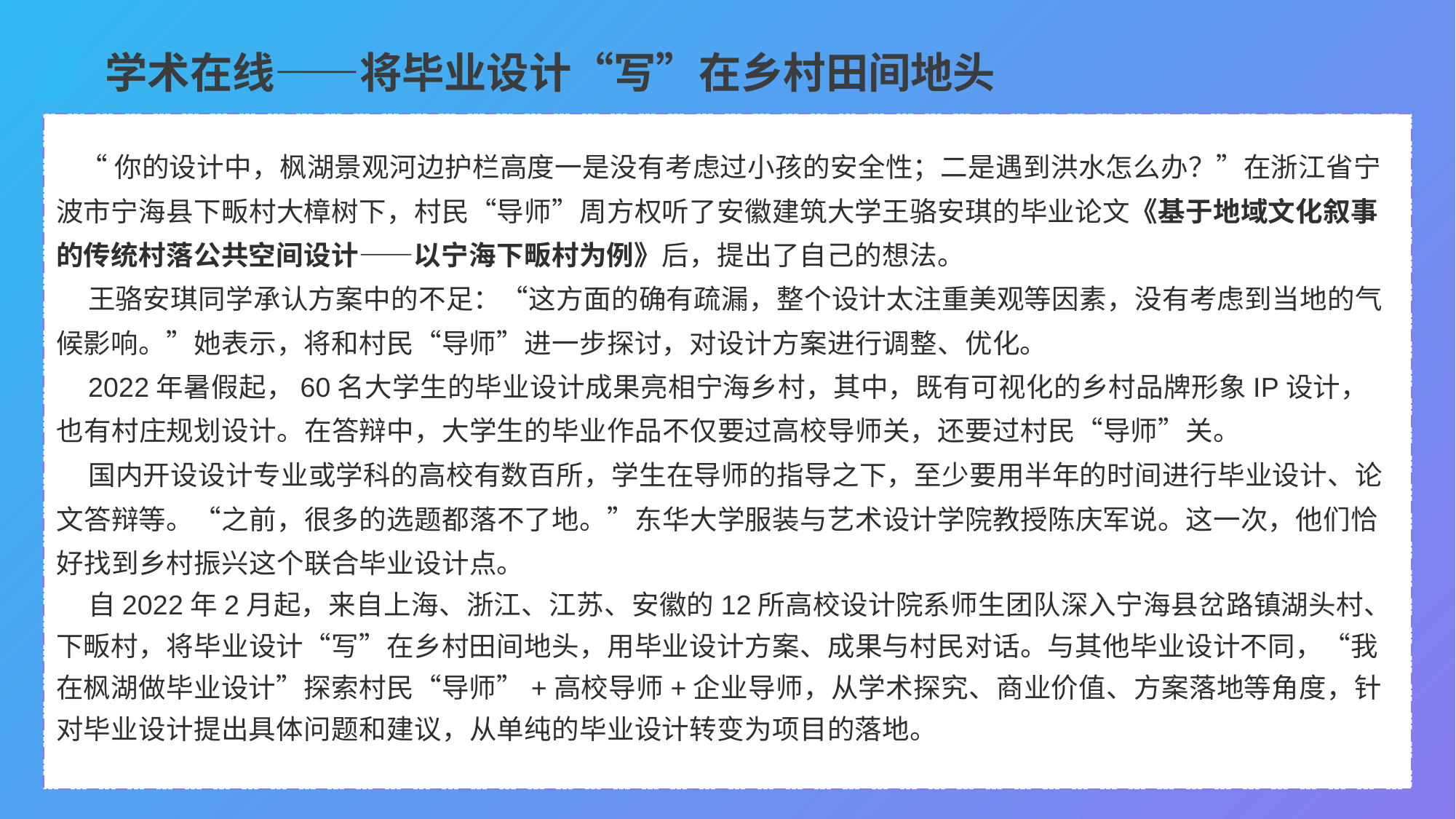

学术在线——将毕业设计“写”在乡村田间地头

“你的设计中，枫湖景观河边护栏高度一是没有考虑过小孩的安全性；二是遇到洪水怎么办？”在浙江省宁波市宁海县下畈村大樟树下，村民“导师”周方权听了安徽建筑大学王骆安琪的毕业论文《基于地域文化叙事的传统村落公共空间设计——以宁海下畈村为例》后，提出了自己的想法。
王骆安琪同学承认方案中的不足：“这方面的确有疏漏，整个设计太注重美观等因素，没有考虑到当地的气候影响。”她表示，将和村民“导师”进一步探讨，对设计方案进行调整、优化。
2022年暑假起，60名大学生的毕业设计成果亮相宁海乡村，其中，既有可视化的乡村品牌形象IP设计，也有村庄规划设计。在答辩中，大学生的毕业作品不仅要过高校导师关，还要过村民“导师”关。
国内开设设计专业或学科的高校有数百所，学生在导师的指导之下，至少要用半年的时间进行毕业设计、论文答辩等。“之前，很多的选题都落不了地。”东华大学服装与艺术设计学院教授陈庆军说。这一次，他们恰好找到乡村振兴这个联合毕业设计点。
自2022年2月起，来自上海、浙江、江苏、安徽的12所高校设计院系师生团队深入宁海县岔路镇湖头村、下畈村，将毕业设计“写”在乡村田间地头，用毕业设计方案、成果与村民对话。与其他毕业设计不同，“我在枫湖做毕业设计”探索村民“导师”+高校导师+企业导师，从学术探究、商业价值、方案落地等角度，针对毕业设计提出具体问题和建议，从单纯的毕业设计转变为项目的落地。